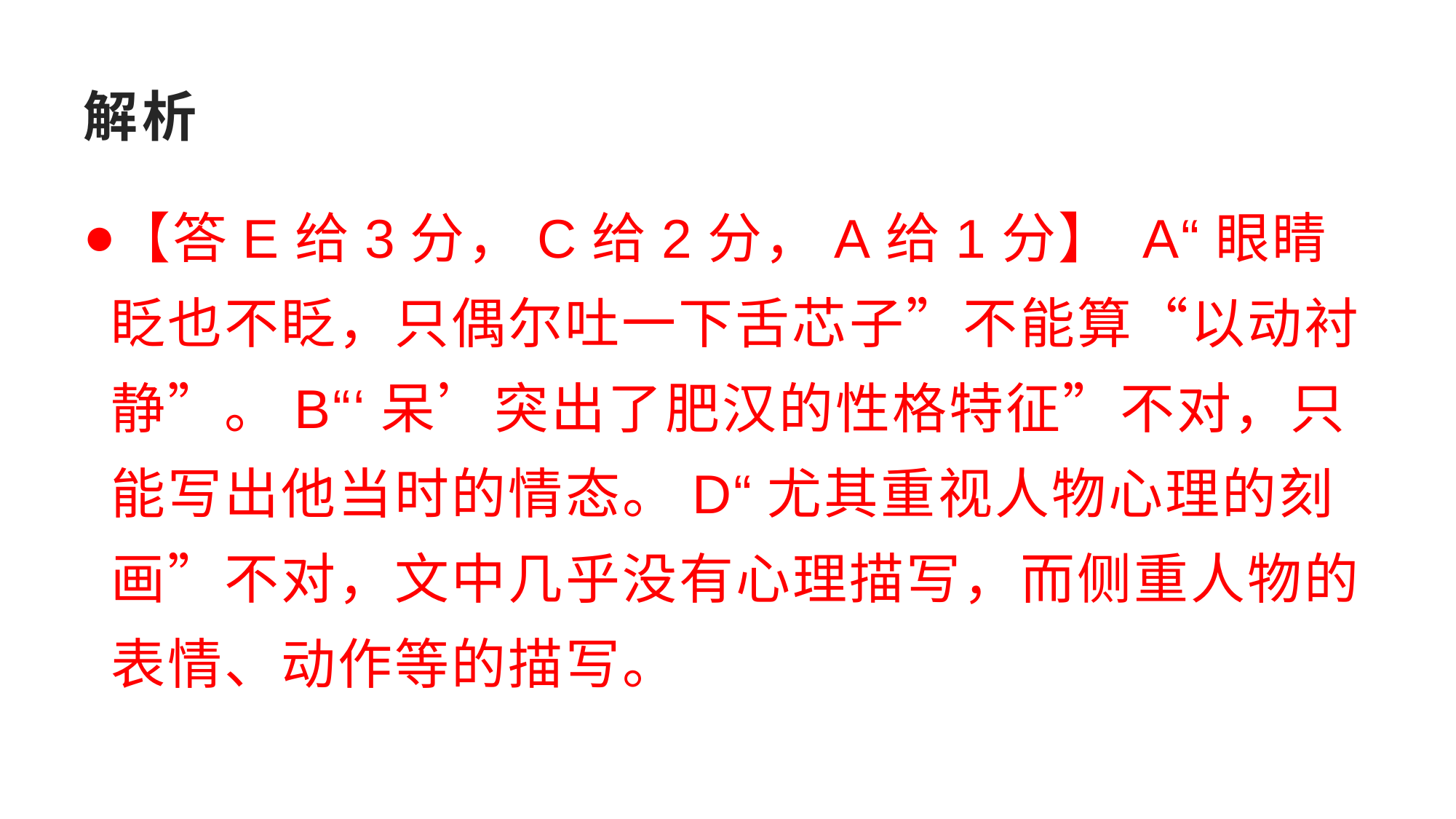

# 解析
【答E给3分，C给2分，A给1分】 A“眼睛眨也不眨，只偶尔吐一下舌芯子”不能算“以动衬静”。B“‘呆’突出了肥汉的性格特征”不对，只能写出他当时的情态。D“尤其重视人物心理的刻画”不对，文中几乎没有心理描写，而侧重人物的表情、动作等的描写。